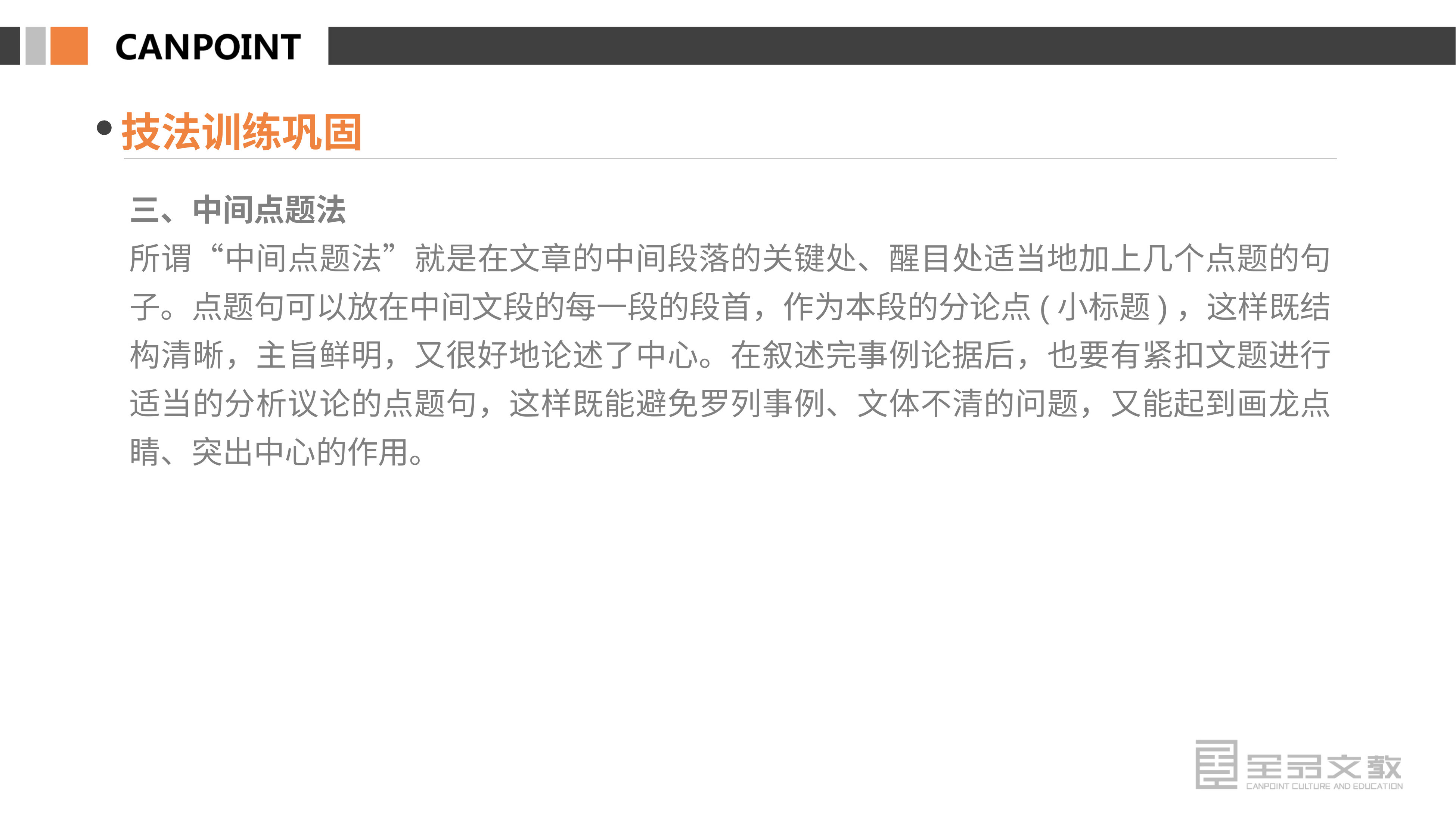

技法训练巩固

三、中间点题法
所谓“中间点题法”就是在文章的中间段落的关键处、醒目处适当地加上几个点题的句子。点题句可以放在中间文段的每一段的段首，作为本段的分论点(小标题)，这样既结构清晰，主旨鲜明，又很好地论述了中心。在叙述完事例论据后，也要有紧扣文题进行适当的分析议论的点题句，这样既能避免罗列事例、文体不清的问题，又能起到画龙点睛、突出中心的作用。